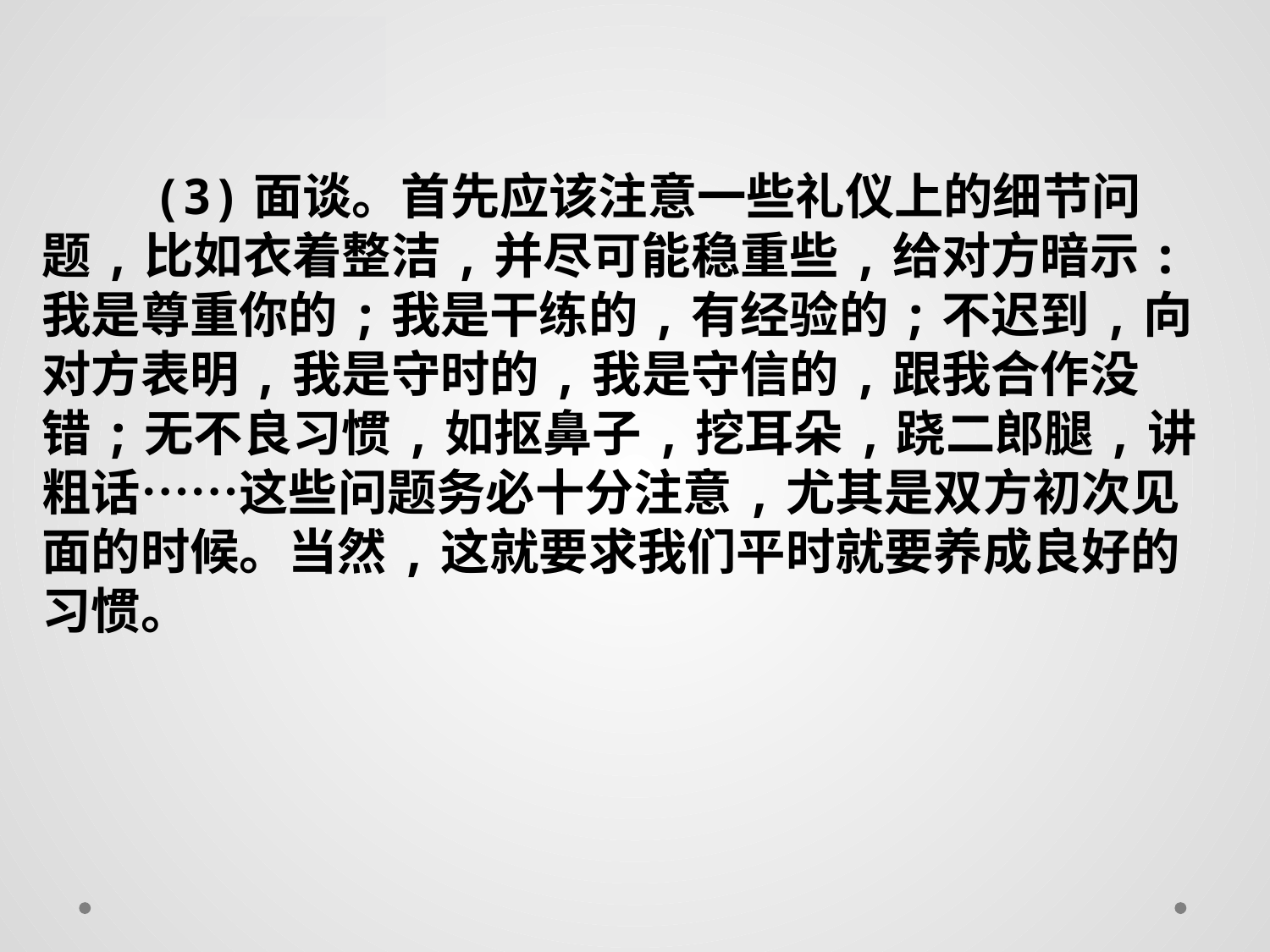

(3)面谈。首先应该注意一些礼仪上的细节问题,比如衣着整洁,并尽可能稳重些,给对方暗示:我是尊重你的;我是干练的,有经验的;不迟到,向对方表明,我是守时的,我是守信的,跟我合作没错;无不良习惯,如抠鼻子,挖耳朵,跷二郎腿,讲粗话……这些问题务必十分注意,尤其是双方初次见面的时候。当然,这就要求我们平时就要养成良好的习惯。